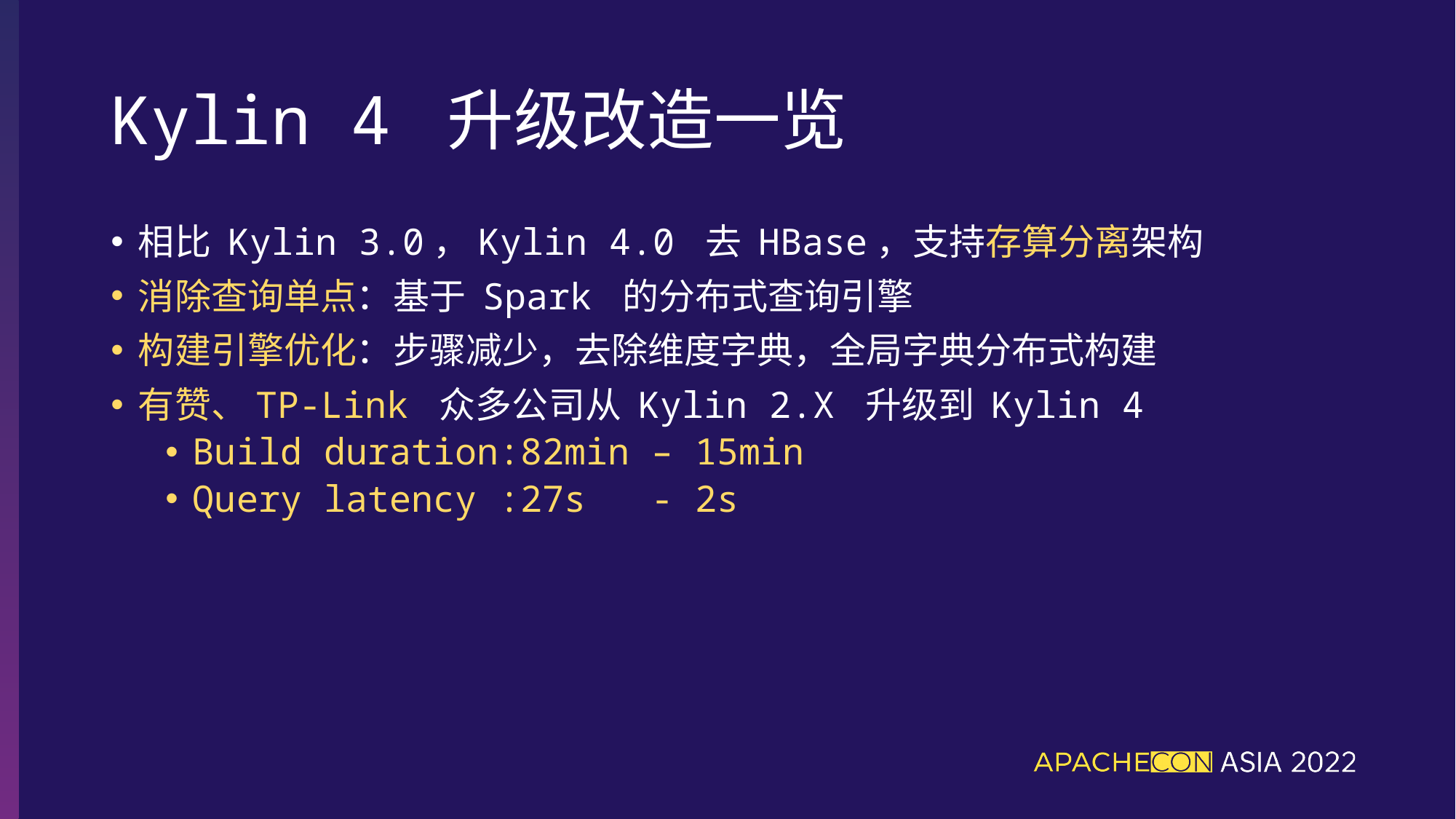

# Kylin 4 升级改造一览
相比 Kylin 3.0，Kylin 4.0 去 HBase，支持存算分离架构
消除查询单点：基于 Spark 的分布式查询引擎
构建引擎优化：步骤减少，去除维度字典，全局字典分布式构建
有赞、TP-Link 众多公司从 Kylin 2.X 升级到 Kylin 4
Build duration:82min – 15min
Query latency :27s   - 2s